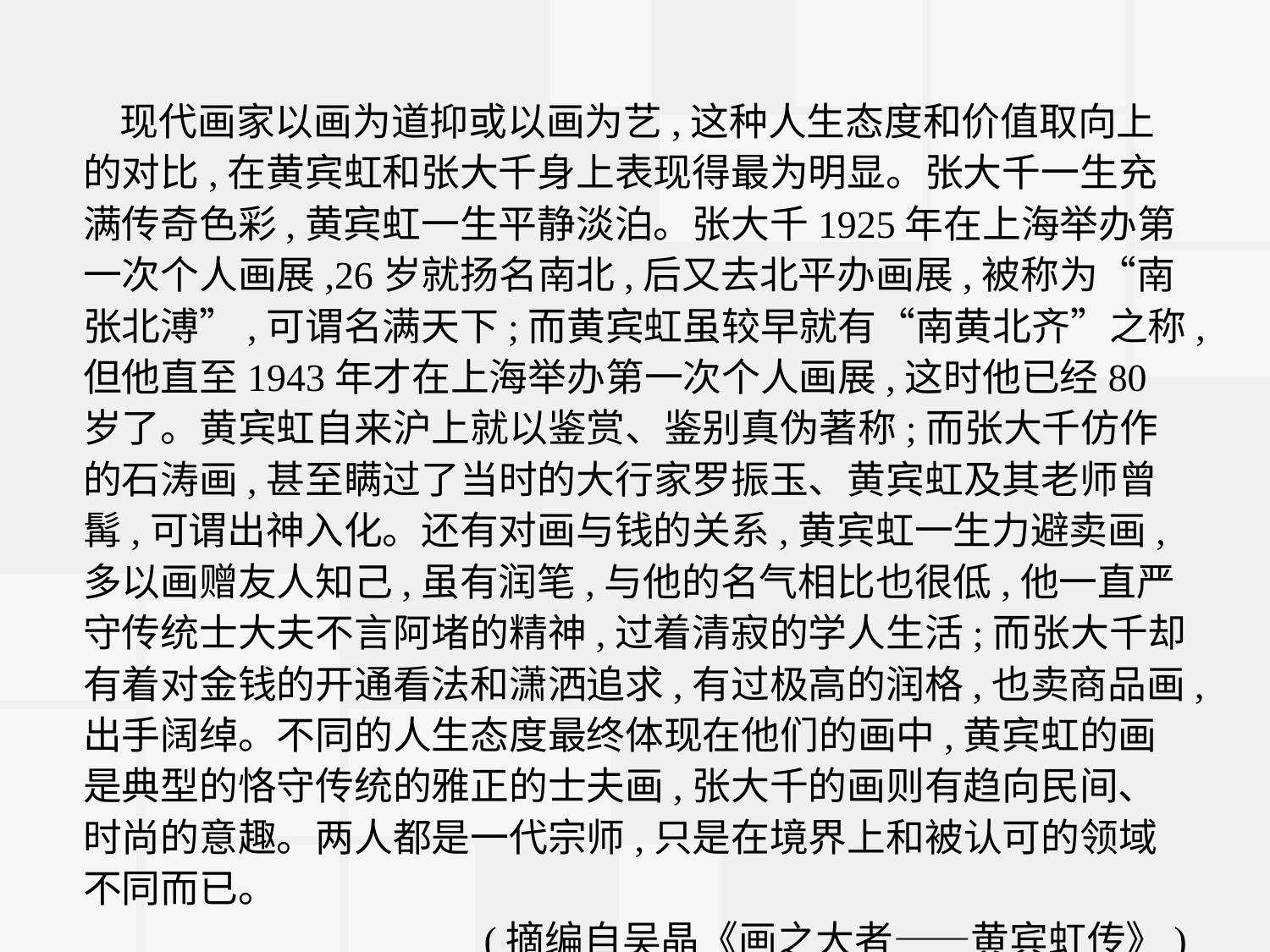

现代画家以画为道抑或以画为艺,这种人生态度和价值取向上的对比,在黄宾虹和张大千身上表现得最为明显。张大千一生充满传奇色彩,黄宾虹一生平静淡泊。张大千1925年在上海举办第一次个人画展,26岁就扬名南北,后又去北平办画展,被称为“南张北溥”,可谓名满天下;而黄宾虹虽较早就有“南黄北齐”之称,但他直至1943年才在上海举办第一次个人画展,这时他已经80岁了。黄宾虹自来沪上就以鉴赏、鉴别真伪著称;而张大千仿作的石涛画,甚至瞒过了当时的大行家罗振玉、黄宾虹及其老师曾髯,可谓出神入化。还有对画与钱的关系,黄宾虹一生力避卖画,多以画赠友人知己,虽有润笔,与他的名气相比也很低,他一直严守传统士大夫不言阿堵的精神,过着清寂的学人生活;而张大千却有着对金钱的开通看法和潇洒追求,有过极高的润格,也卖商品画,出手阔绰。不同的人生态度最终体现在他们的画中,黄宾虹的画是典型的恪守传统的雅正的士夫画,张大千的画则有趋向民间、时尚的意趣。两人都是一代宗师,只是在境界上和被认可的领域不同而已。
(摘编自吴晶《画之大者——黄宾虹传》)